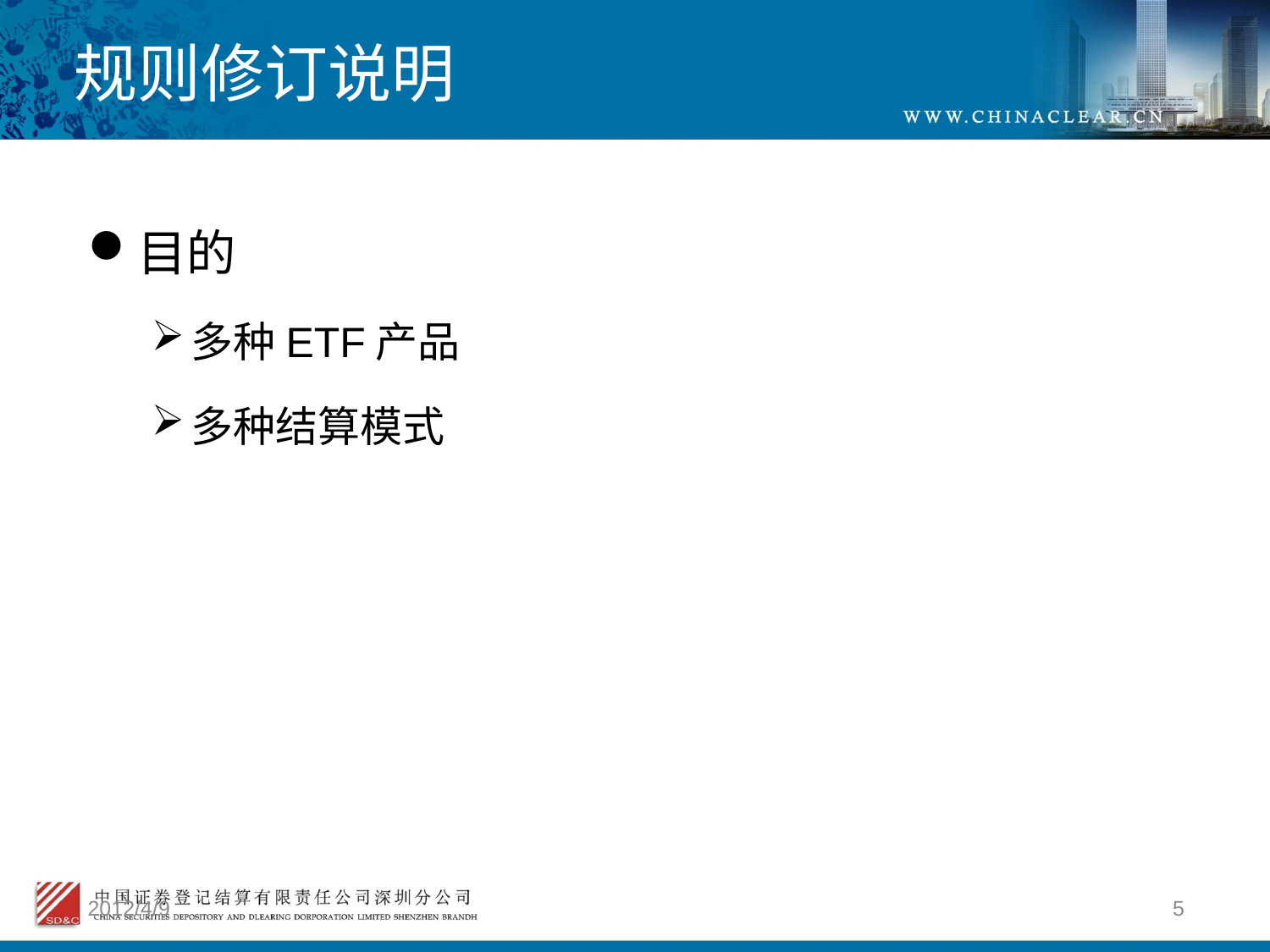

# 规则修订说明
目的
多种ETF产品
多种结算模式

2012/4/9
5